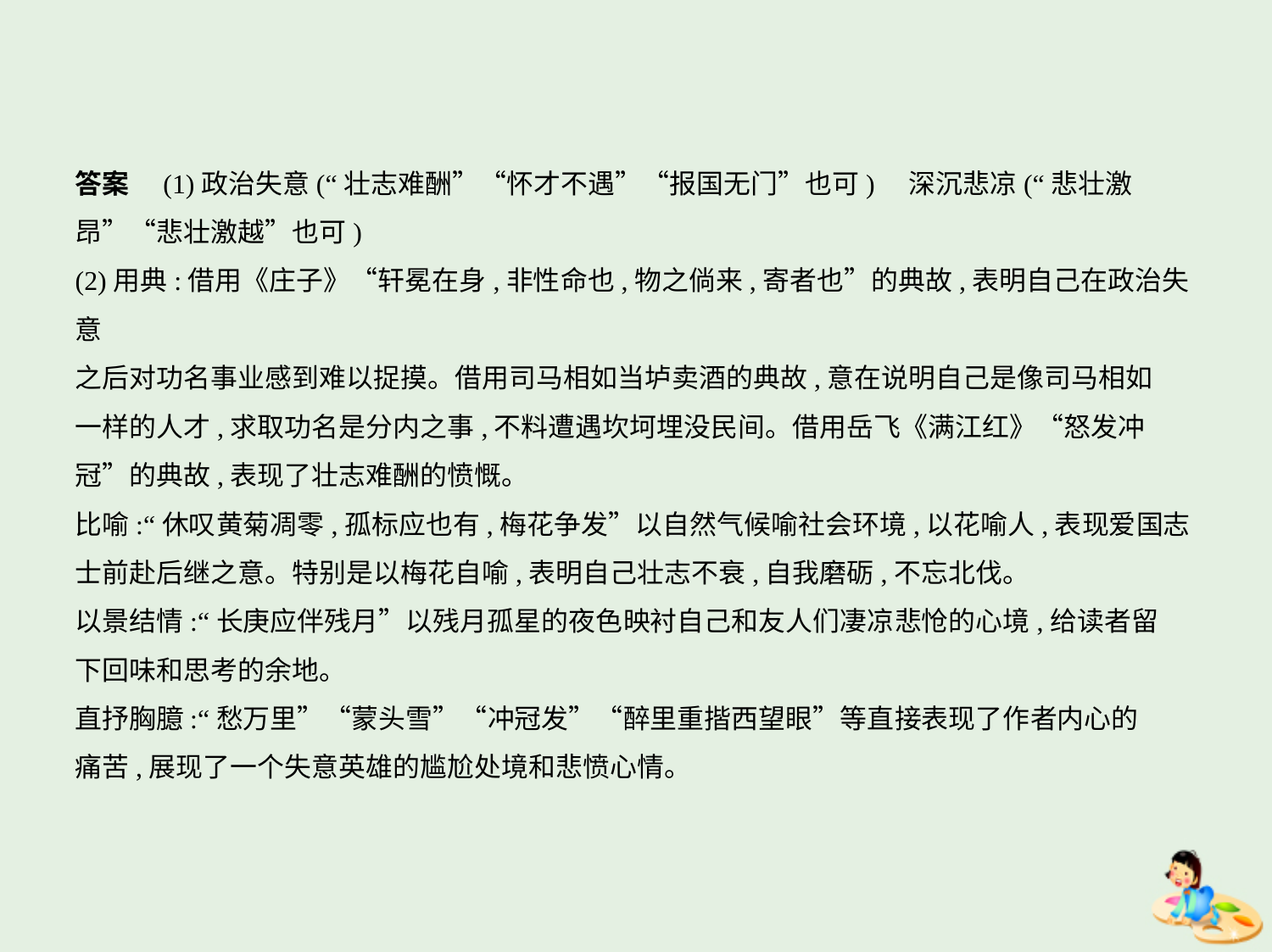

答案　(1)政治失意(“壮志难酬”“怀才不遇”“报国无门”也可)　深沉悲凉(“悲壮激
昂”“悲壮激越”也可)
(2)用典:借用《庄子》“轩冕在身,非性命也,物之倘来,寄者也”的典故,表明自己在政治失意
之后对功名事业感到难以捉摸。借用司马相如当垆卖酒的典故,意在说明自己是像司马相如
一样的人才,求取功名是分内之事,不料遭遇坎坷埋没民间。借用岳飞《满江红》“怒发冲
冠”的典故,表现了壮志难酬的愤慨。
比喻:“休叹黄菊凋零,孤标应也有,梅花争发”以自然气候喻社会环境,以花喻人,表现爱国志
士前赴后继之意。特别是以梅花自喻,表明自己壮志不衰,自我磨砺,不忘北伐。
以景结情:“长庚应伴残月”以残月孤星的夜色映衬自己和友人们凄凉悲怆的心境,给读者留
下回味和思考的余地。
直抒胸臆:“愁万里”“蒙头雪”“冲冠发”“醉里重揩西望眼”等直接表现了作者内心的
痛苦,展现了一个失意英雄的尴尬处境和悲愤心情。